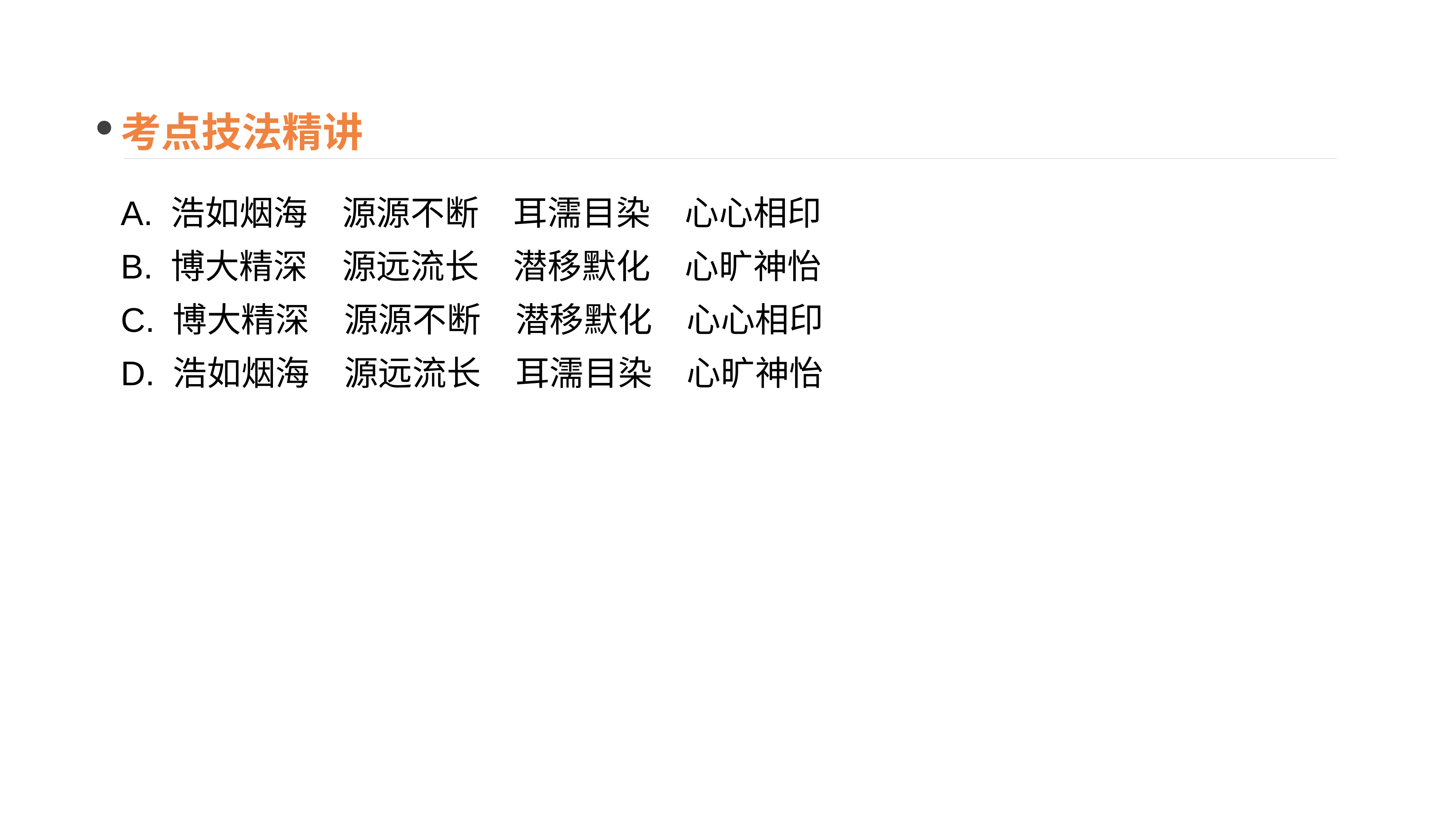

考点技法精讲

A. 浩如烟海　源源不断　耳濡目染　心心相印
B. 博大精深　源远流长　潜移默化　心旷神怡
C. 博大精深　源源不断　潜移默化　心心相印
D. 浩如烟海　源远流长　耳濡目染　心旷神怡